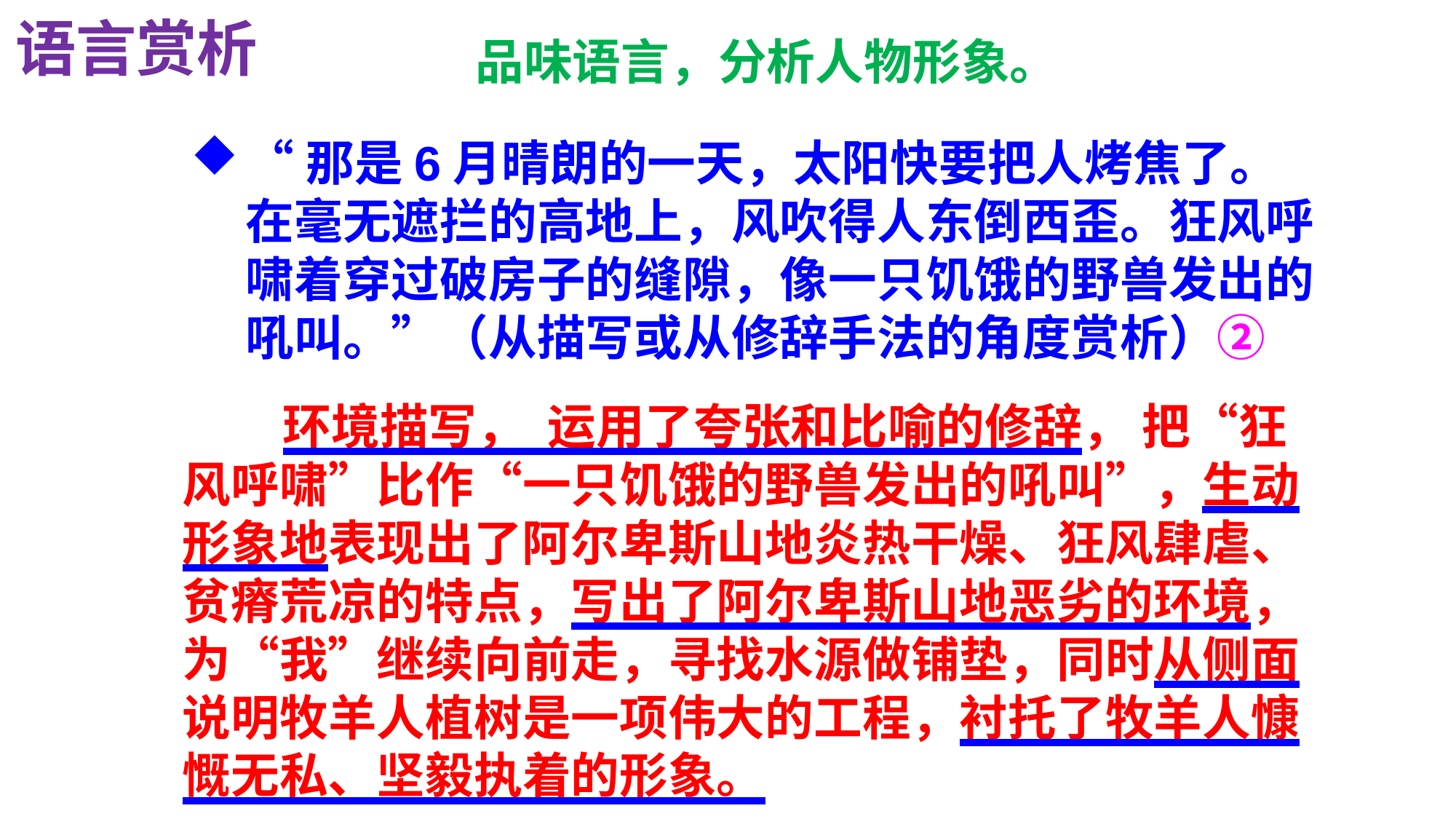

语言赏析
品味语言，分析人物形象。
“那是6月晴朗的一天，太阳快要把人烤焦了。在毫无遮拦的高地上，风吹得人东倒西歪。狂风呼啸着穿过破房子的缝隙，像一只饥饿的野兽发出的吼叫。”（从描写或从修辞手法的角度赏析）②
        环境描写，  运用了夸张和比喻的修辞， 把“狂风呼啸”比作“一只饥饿的野兽发出的吼叫”，生动形象地表现出了阿尔卑斯山地炎热干燥、狂风肆虐、贫瘠荒凉的特点，写出了阿尔卑斯山地恶劣的环境，为“我”继续向前走，寻找水源做铺垫，同时从侧面说明牧羊人植树是一项伟大的工程，衬托了牧羊人慷慨无私、坚毅执着的形象。